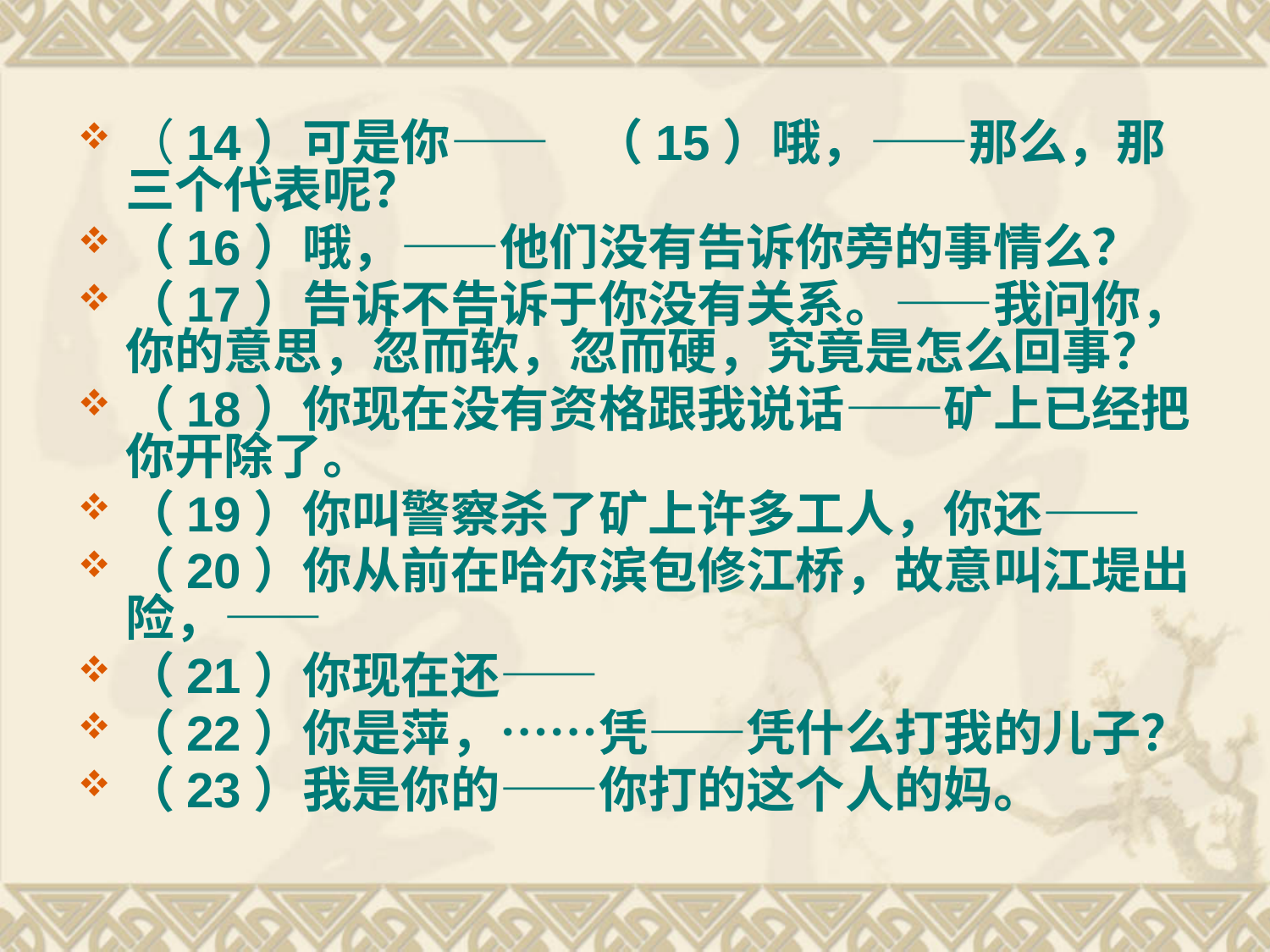

（14）可是你——    （15）哦，——那么，那三个代表呢？
（16）哦，——他们没有告诉你旁的事情么？
（17）告诉不告诉于你没有关系。——我问你，你的意思，忽而软，忽而硬，究竟是怎么回事？
（18）你现在没有资格跟我说话——矿上已经把你开除了。
（19）你叫警察杀了矿上许多工人，你还——
（20）你从前在哈尔滨包修江桥，故意叫江堤出险，——
（21）你现在还——
（22）你是萍，……凭——凭什么打我的儿子？
（23）我是你的——你打的这个人的妈。